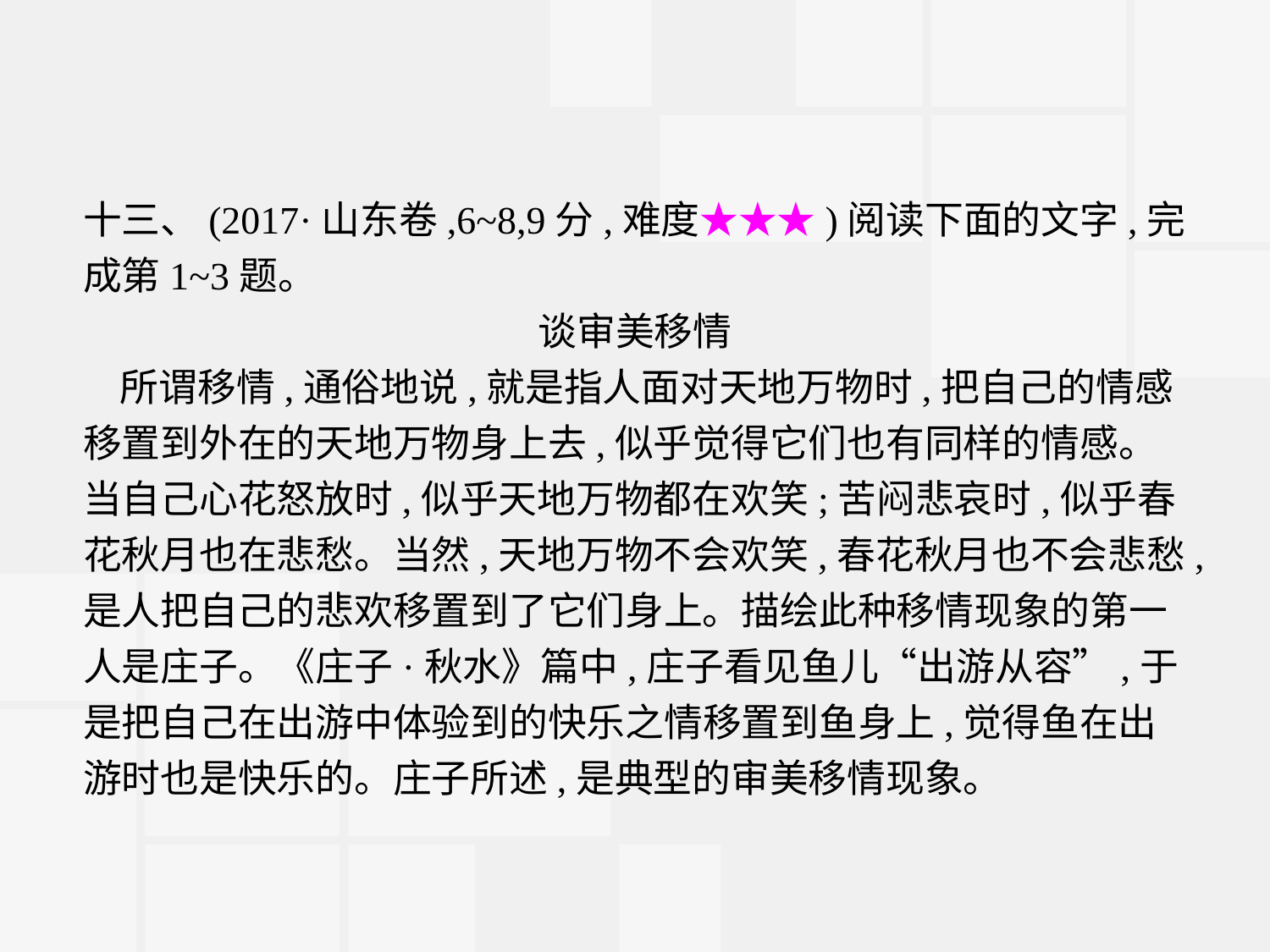

十三、(2017·山东卷,6~8,9分,难度★★★)阅读下面的文字,完成第1~3题。
谈审美移情
所谓移情,通俗地说,就是指人面对天地万物时,把自己的情感移置到外在的天地万物身上去,似乎觉得它们也有同样的情感。当自己心花怒放时,似乎天地万物都在欢笑;苦闷悲哀时,似乎春花秋月也在悲愁。当然,天地万物不会欢笑,春花秋月也不会悲愁,是人把自己的悲欢移置到了它们身上。描绘此种移情现象的第一人是庄子。《庄子·秋水》篇中,庄子看见鱼儿“出游从容”,于是把自己在出游中体验到的快乐之情移置到鱼身上,觉得鱼在出游时也是快乐的。庄子所述,是典型的审美移情现象。